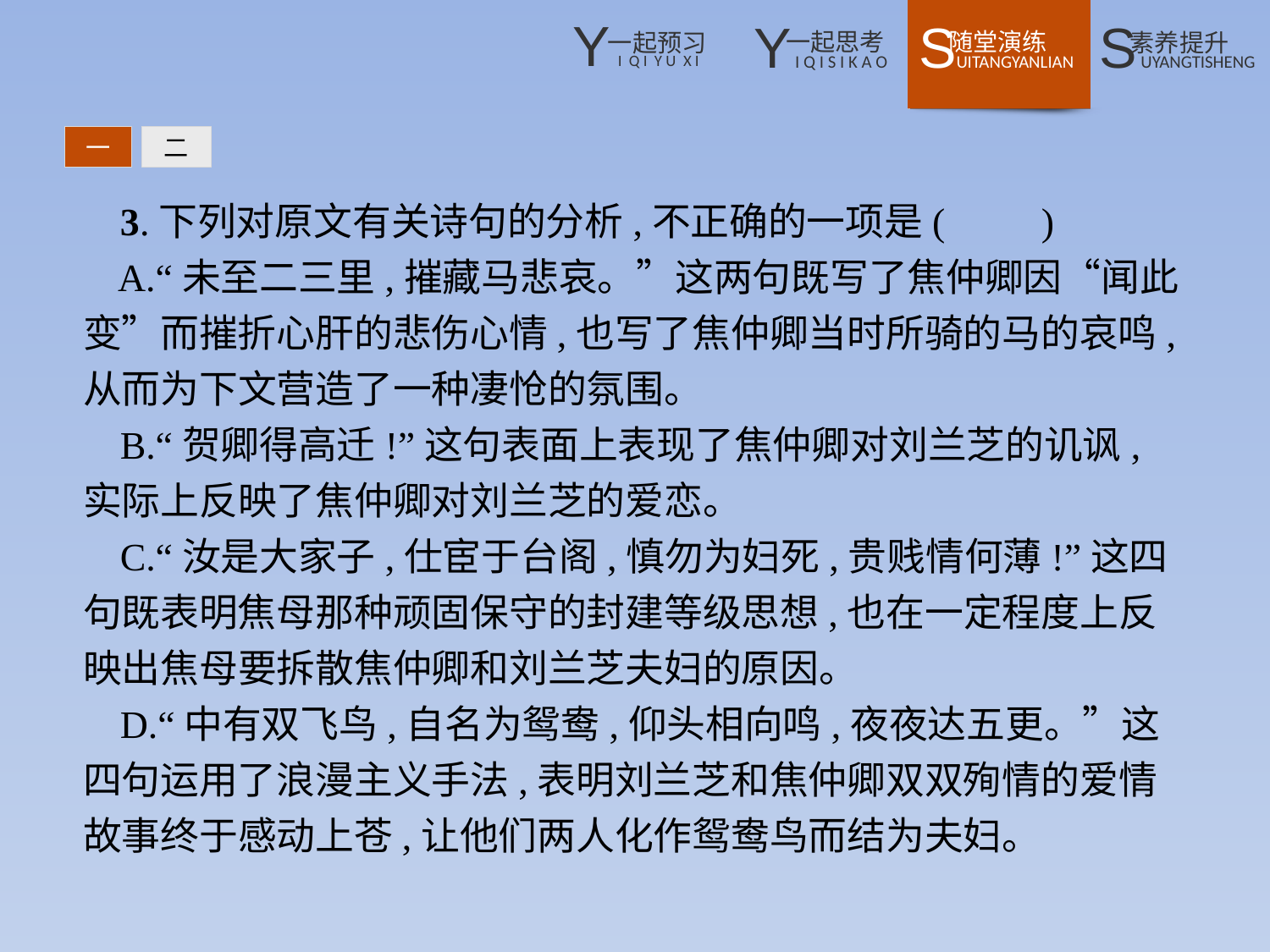

一
二
3.下列对原文有关诗句的分析,不正确的一项是(　　)
A.“未至二三里,摧藏马悲哀。”这两句既写了焦仲卿因“闻此变”而摧折心肝的悲伤心情,也写了焦仲卿当时所骑的马的哀鸣,从而为下文营造了一种凄怆的氛围。
B.“贺卿得高迁!”这句表面上表现了焦仲卿对刘兰芝的讥讽,实际上反映了焦仲卿对刘兰芝的爱恋。
C.“汝是大家子,仕宦于台阁,慎勿为妇死,贵贱情何薄!”这四句既表明焦母那种顽固保守的封建等级思想,也在一定程度上反映出焦母要拆散焦仲卿和刘兰芝夫妇的原因。
D.“中有双飞鸟,自名为鸳鸯,仰头相向鸣,夜夜达五更。”这四句运用了浪漫主义手法,表明刘兰芝和焦仲卿双双殉情的爱情故事终于感动上苍,让他们两人化作鸳鸯鸟而结为夫妇。